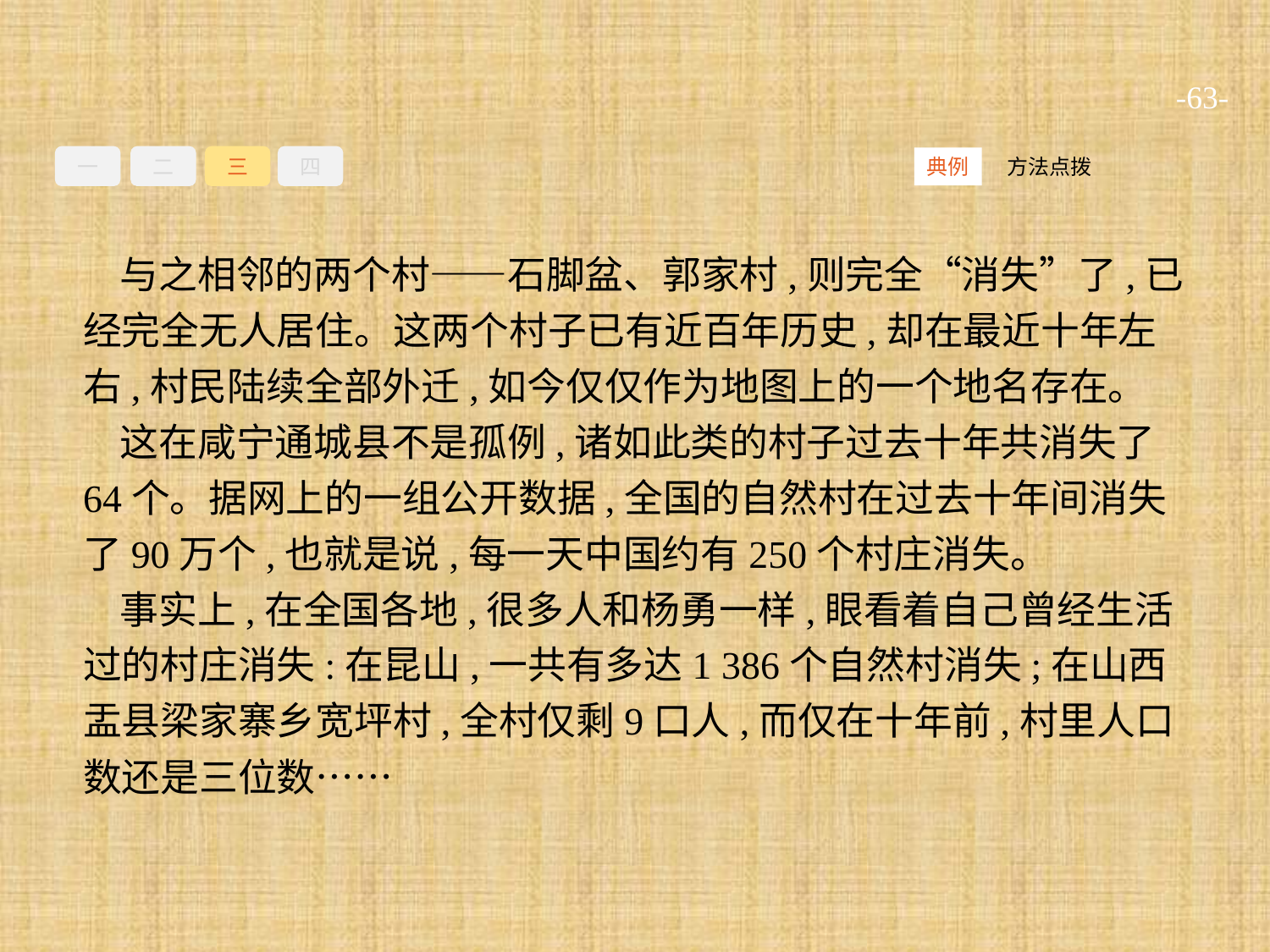

-63-
一
二
三
四
方法点拨
典例
与之相邻的两个村——石脚盆、郭家村,则完全“消失”了,已经完全无人居住。这两个村子已有近百年历史,却在最近十年左右,村民陆续全部外迁,如今仅仅作为地图上的一个地名存在。
这在咸宁通城县不是孤例,诸如此类的村子过去十年共消失了64个。据网上的一组公开数据,全国的自然村在过去十年间消失了90万个,也就是说,每一天中国约有250个村庄消失。
事实上,在全国各地,很多人和杨勇一样,眼看着自己曾经生活过的村庄消失:在昆山,一共有多达1 386个自然村消失;在山西盂县梁家寨乡宽坪村,全村仅剩9口人,而仅在十年前,村里人口数还是三位数……